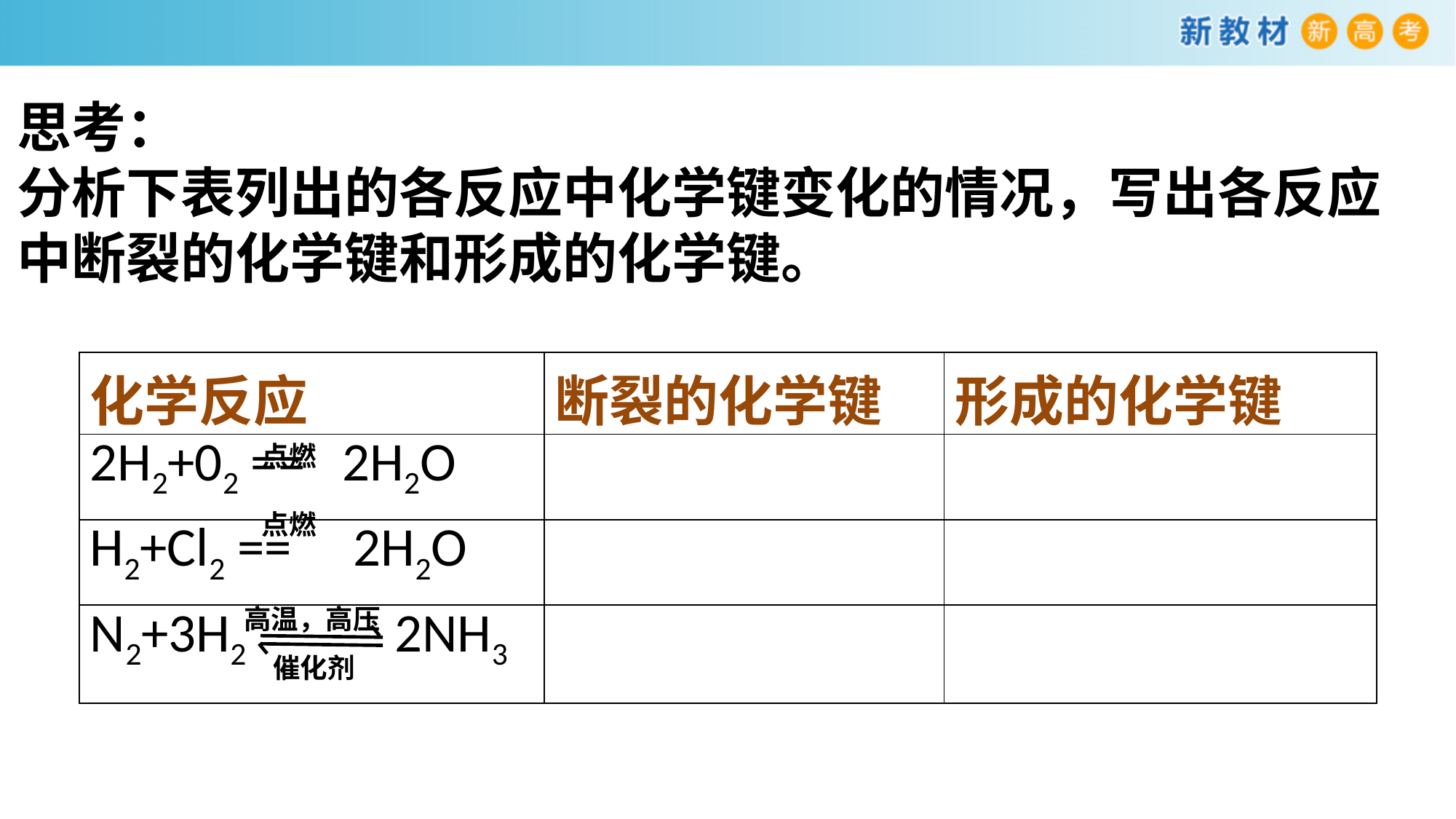

思考：
分析下表列出的各反应中化学键变化的情况，写出各反应中断裂的化学键和形成的化学键。
| 化学反应 | 断裂的化学键 | 形成的化学键 |
| --- | --- | --- |
| 2H2+02 == 2H2O |  |  |
| H2+Cl2 == 2H2O |  |  |
| N2+3H2 2NH3 |  |  |
点燃
点燃
高温，高压
催化剂